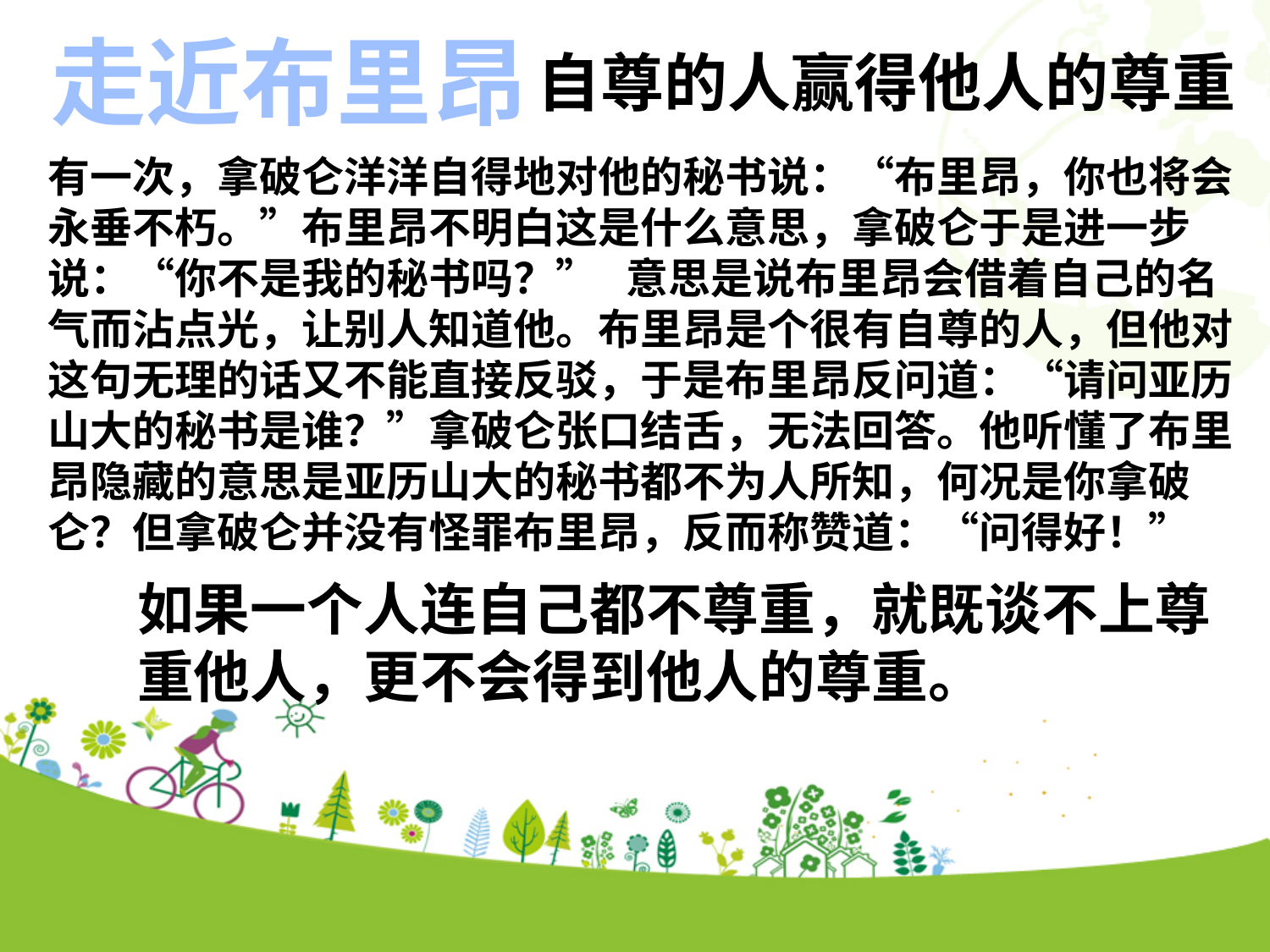

走近布里昂
自尊的人赢得他人的尊重
有一次，拿破仑洋洋自得地对他的秘书说：“布里昂，你也将会永垂不朽。”布里昂不明白这是什么意思，拿破仑于是进一步说：“你不是我的秘书吗？”   意思是说布里昂会借着自己的名气而沾点光，让别人知道他。布里昂是个很有自尊的人，但他对这句无理的话又不能直接反驳，于是布里昂反问道：“请问亚历山大的秘书是谁？”拿破仑张口结舌，无法回答。他听懂了布里昂隐藏的意思是亚历山大的秘书都不为人所知，何况是你拿破仑？但拿破仑并没有怪罪布里昂，反而称赞道：“问得好！”
点击添加文本
点击添加文本
如果一个人连自己都不尊重，就既谈不上尊重他人，更不会得到他人的尊重。
点击添加文本
点击添加文本